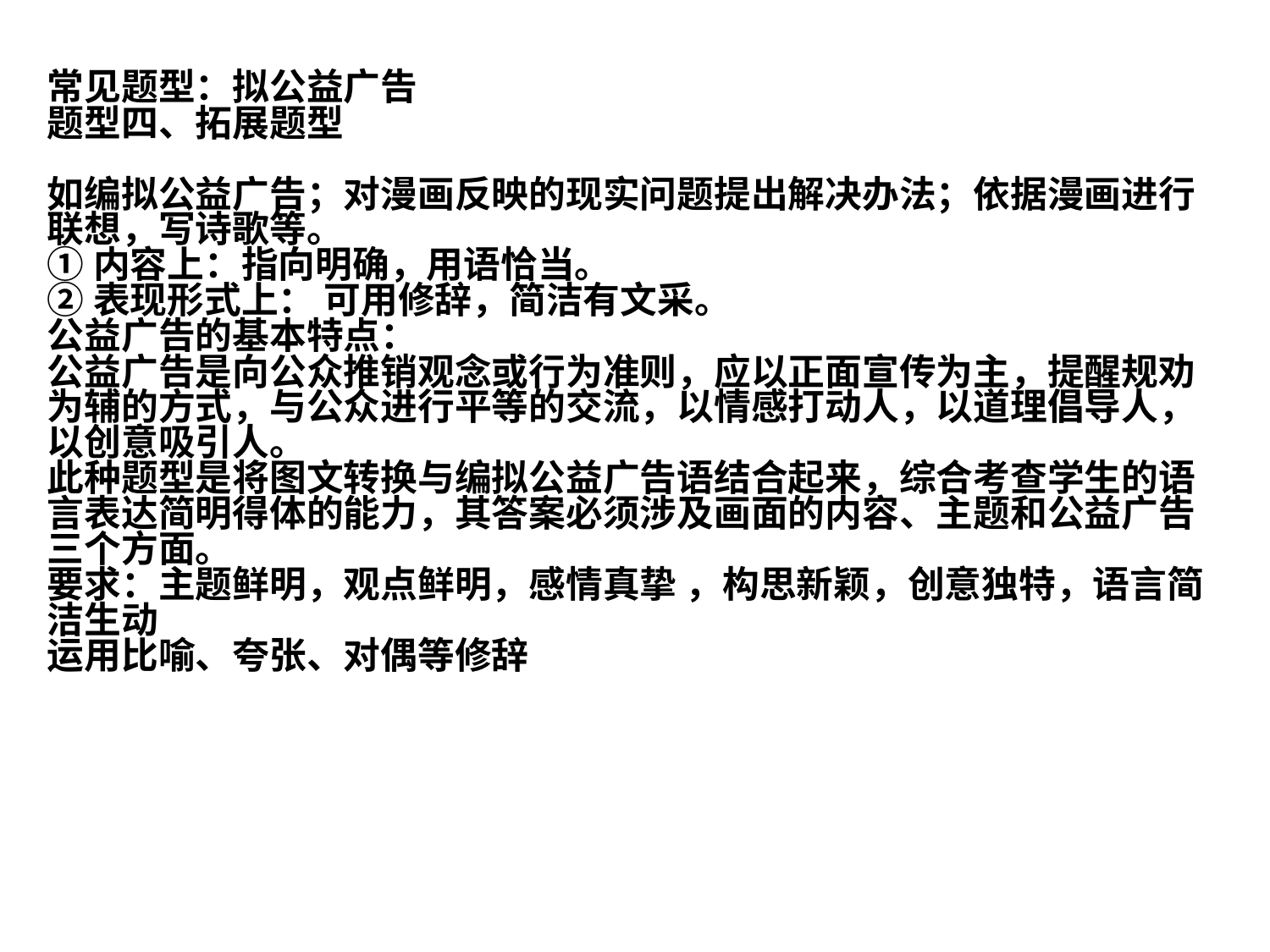

常见题型：拟公益广告
题型四、拓展题型

如编拟公益广告；对漫画反映的现实问题提出解决办法；依据漫画进行联想，写诗歌等。
①内容上：指向明确，用语恰当。
②表现形式上： 可用修辞，简洁有文采。
公益广告的基本特点：
公益广告是向公众推销观念或行为准则，应以正面宣传为主，提醒规劝为辅的方式，与公众进行平等的交流，以情感打动人，以道理倡导人，以创意吸引人。
此种题型是将图文转换与编拟公益广告语结合起来，综合考查学生的语言表达简明得体的能力，其答案必须涉及画面的内容、主题和公益广告三个方面。
要求：主题鲜明，观点鲜明，感情真挚 ，构思新颖，创意独特，语言简洁生动
运用比喻、夸张、对偶等修辞